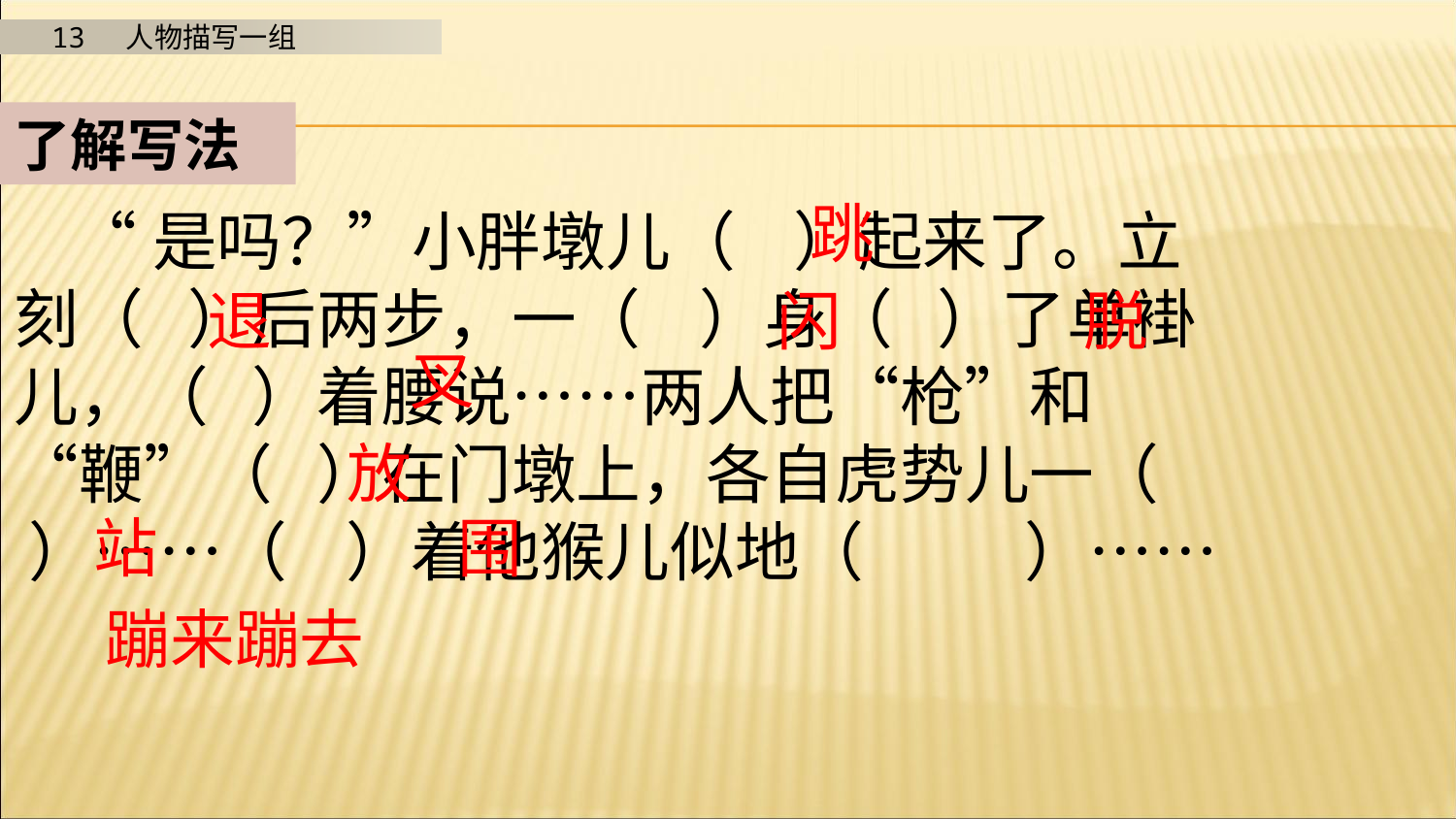

了解写法
跳
    “是吗？”小胖墩儿（    ）起来了。立刻（   ）后两步，一（    ）身（   ）了单褂儿，（   ）着腰说……两人把“枪”和“鞭”（   ）在门墩上，各自虎势儿一（   ）……（    ）着他猴儿似地（           ）……
退
闪
脱
叉
放
站
围
蹦来蹦去